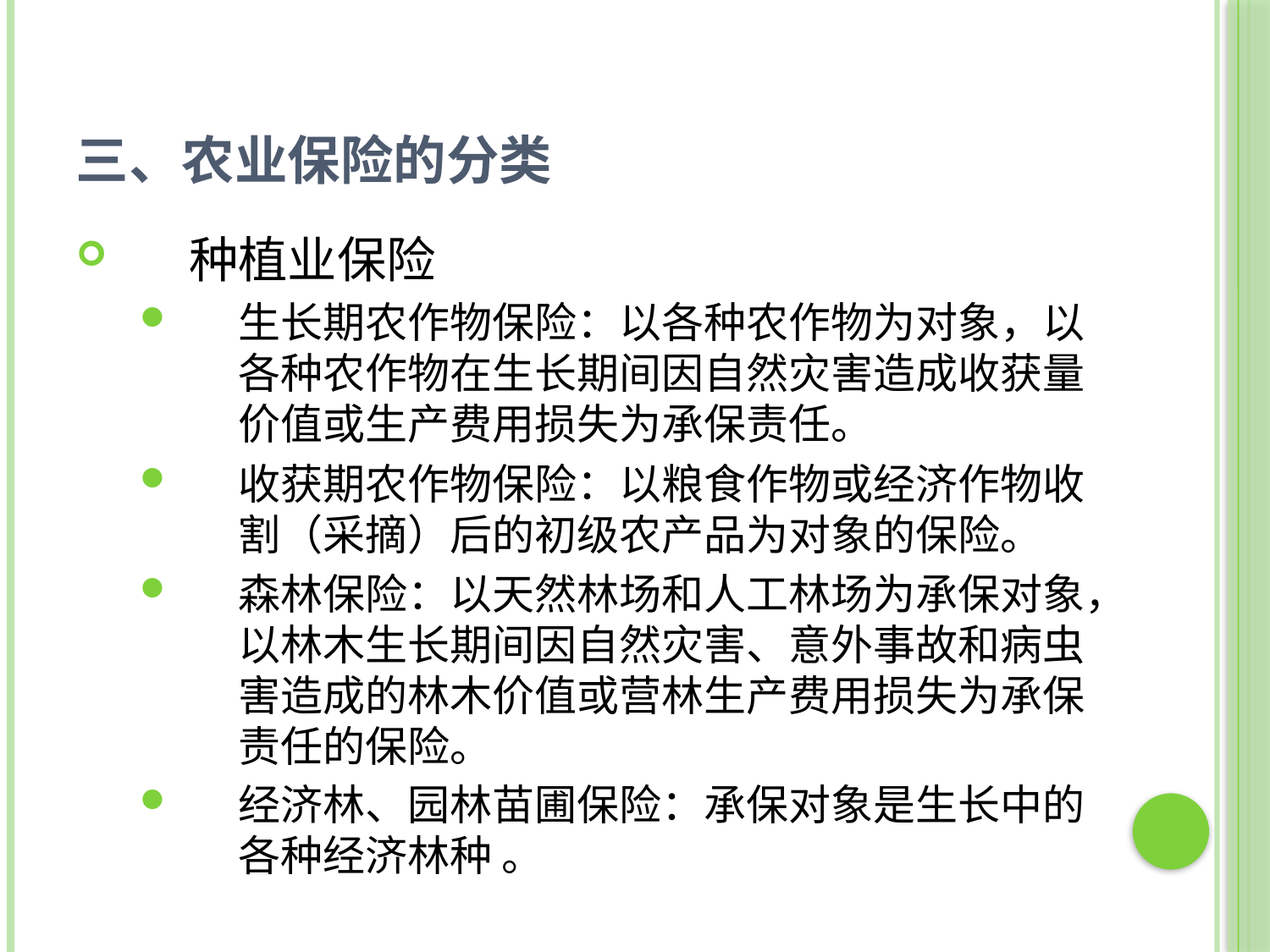

# 三、农业保险的分类
种植业保险
生长期农作物保险：以各种农作物为对象，以各种农作物在生长期间因自然灾害造成收获量价值或生产费用损失为承保责任。
收获期农作物保险：以粮食作物或经济作物收割（采摘）后的初级农产品为对象的保险。
森林保险：以天然林场和人工林场为承保对象，以林木生长期间因自然灾害、意外事故和病虫害造成的林木价值或营林生产费用损失为承保责任的保险。
经济林、园林苗圃保险：承保对象是生长中的各种经济林种 。